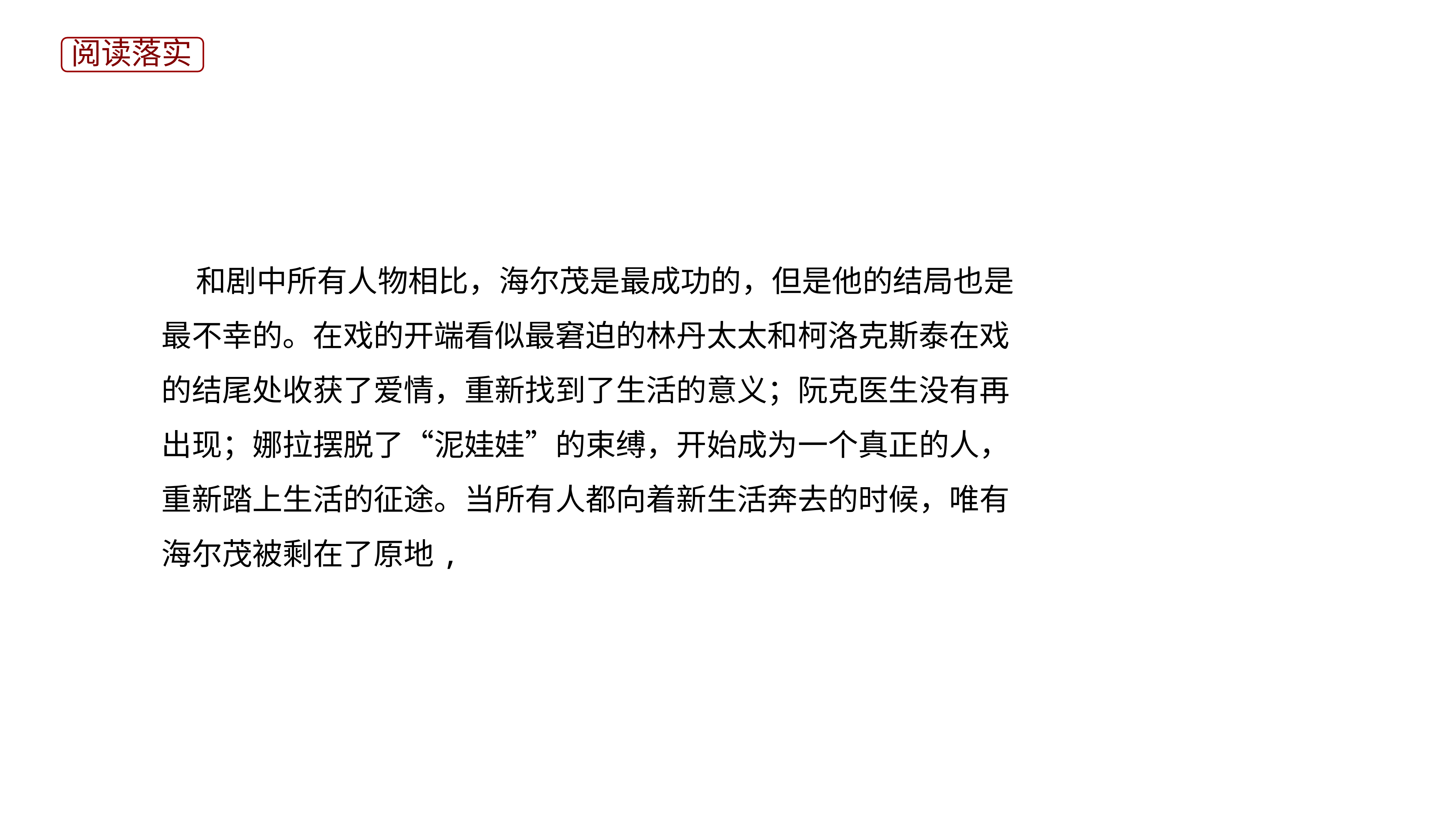

阅读落实

01
    和剧中所有人物相比，海尔茂是最成功的，但是他的结局也是最不幸的。在戏的开端看似最窘迫的林丹太太和柯洛克斯泰在戏的结尾处收获了爱情，重新找到了生活的意义；阮克医生没有再出现；娜拉摆脱了“泥娃娃”的束缚，开始成为一个真正的人，重新踏上生活的征途。当所有人都向着新生活奔去的时候，唯有海尔茂被剩在了原地,